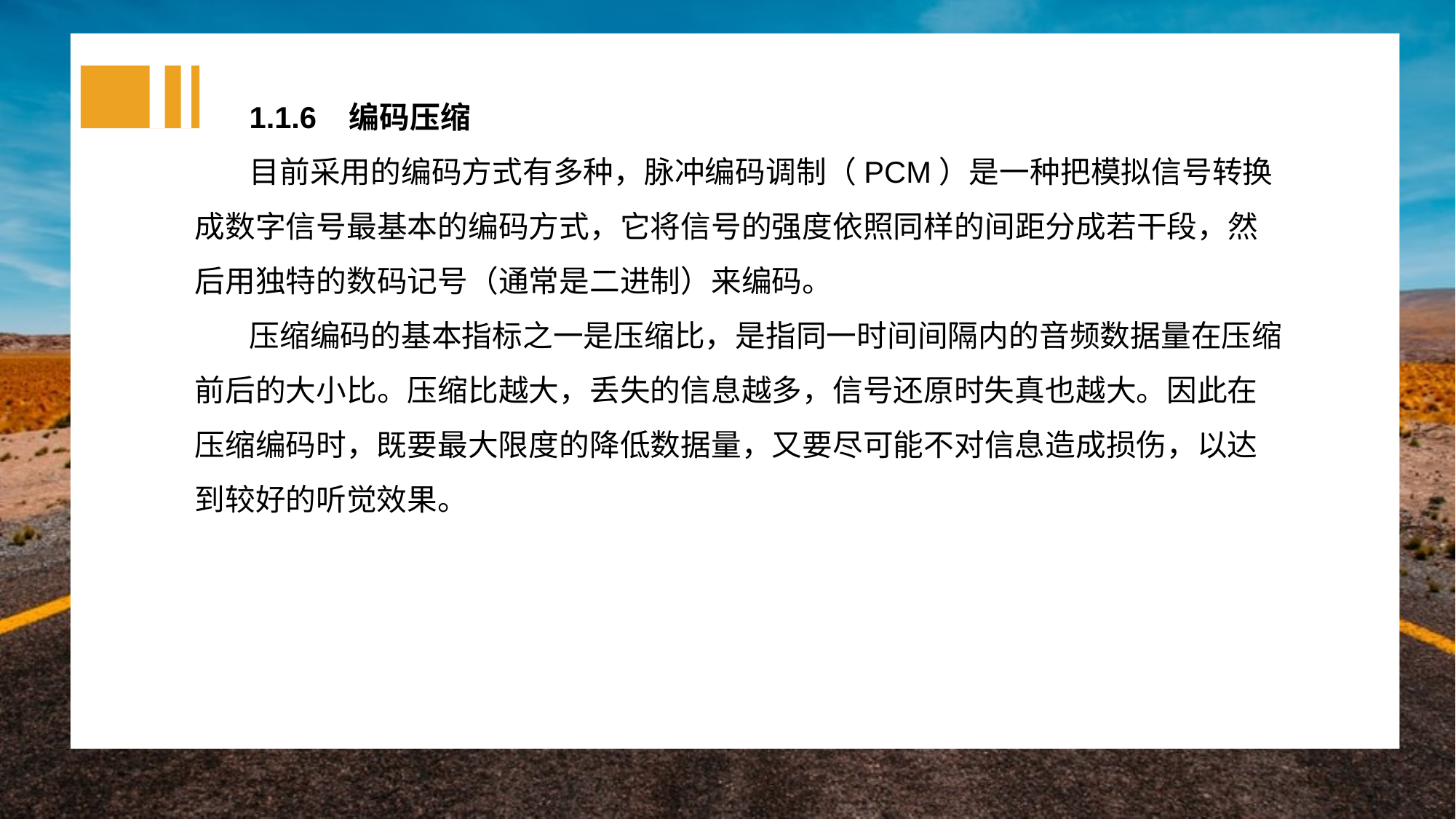

1.1.6   编码压缩
目前采用的编码方式有多种，脉冲编码调制（PCM）是一种把模拟信号转换成数字信号最基本的编码方式，它将信号的强度依照同样的间距分成若干段，然后用独特的数码记号（通常是二进制）来编码。
压缩编码的基本指标之一是压缩比，是指同一时间间隔内的音频数据量在压缩前后的大小比。压缩比越大，丢失的信息越多，信号还原时失真也越大。因此在压缩编码时，既要最大限度的降低数据量，又要尽可能不对信息造成损伤，以达到较好的听觉效果。